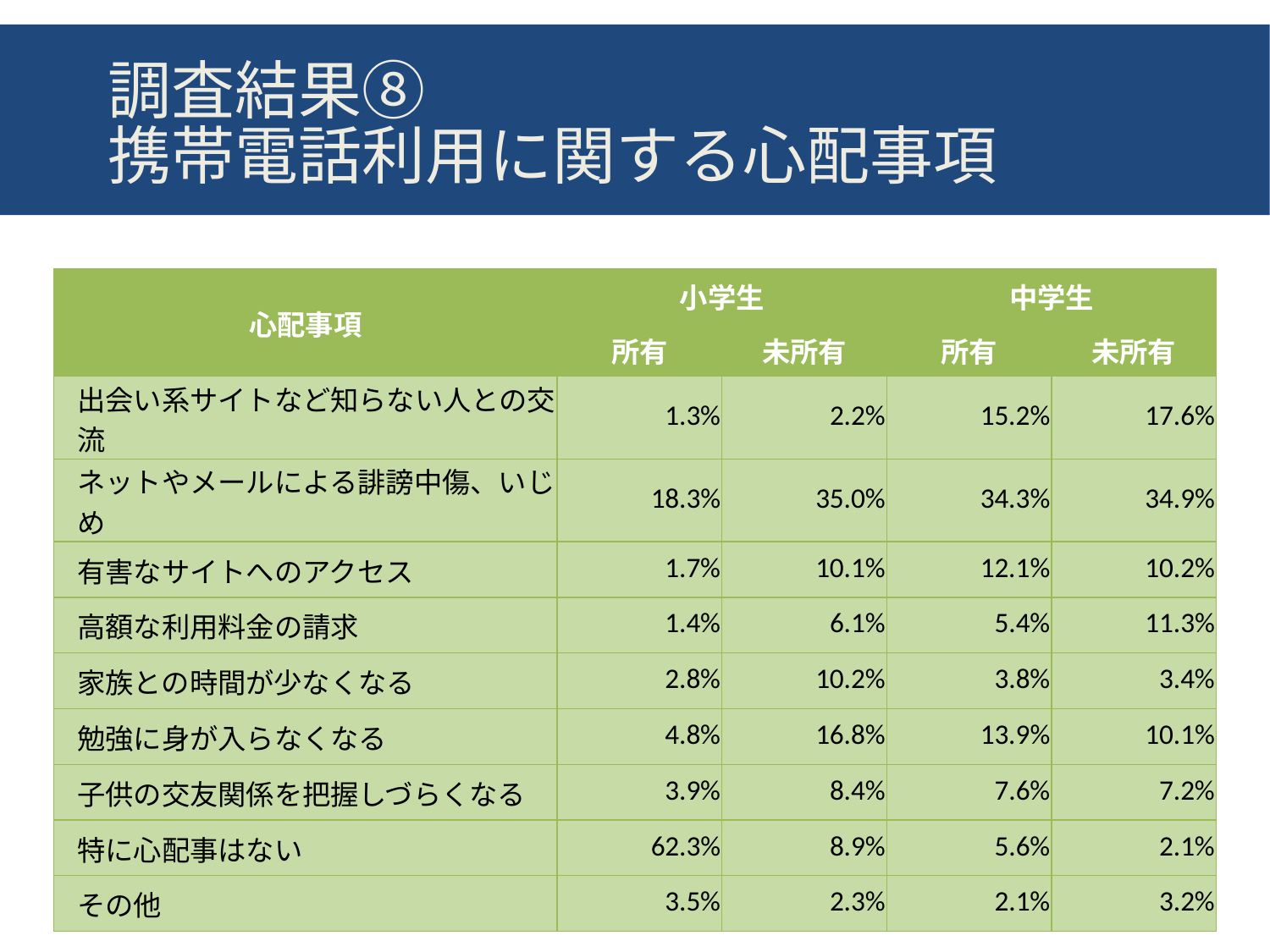

# 調査結果⑧ 携帯電話利用に関する心配事項
| 心配事項 | 小学生 |  | 中学生 |  |
| --- | --- | --- | --- | --- |
|  | 所有 | 未所有 | 所有 | 未所有 |
| 出会い系サイトなど知らない人との交流 | 1.3% | 2.2% | 15.2% | 17.6% |
| ネットやメールによる誹謗中傷、いじめ | 18.3% | 35.0% | 34.3% | 34.9% |
| 有害なサイトへのアクセス | 1.7% | 10.1% | 12.1% | 10.2% |
| 高額な利用料金の請求 | 1.4% | 6.1% | 5.4% | 11.3% |
| 家族との時間が少なくなる | 2.8% | 10.2% | 3.8% | 3.4% |
| 勉強に身が入らなくなる | 4.8% | 16.8% | 13.9% | 10.1% |
| 子供の交友関係を把握しづらくなる | 3.9% | 8.4% | 7.6% | 7.2% |
| 特に心配事はない | 62.3% | 8.9% | 5.6% | 2.1% |
| その他 | 3.5% | 2.3% | 2.1% | 3.2% |